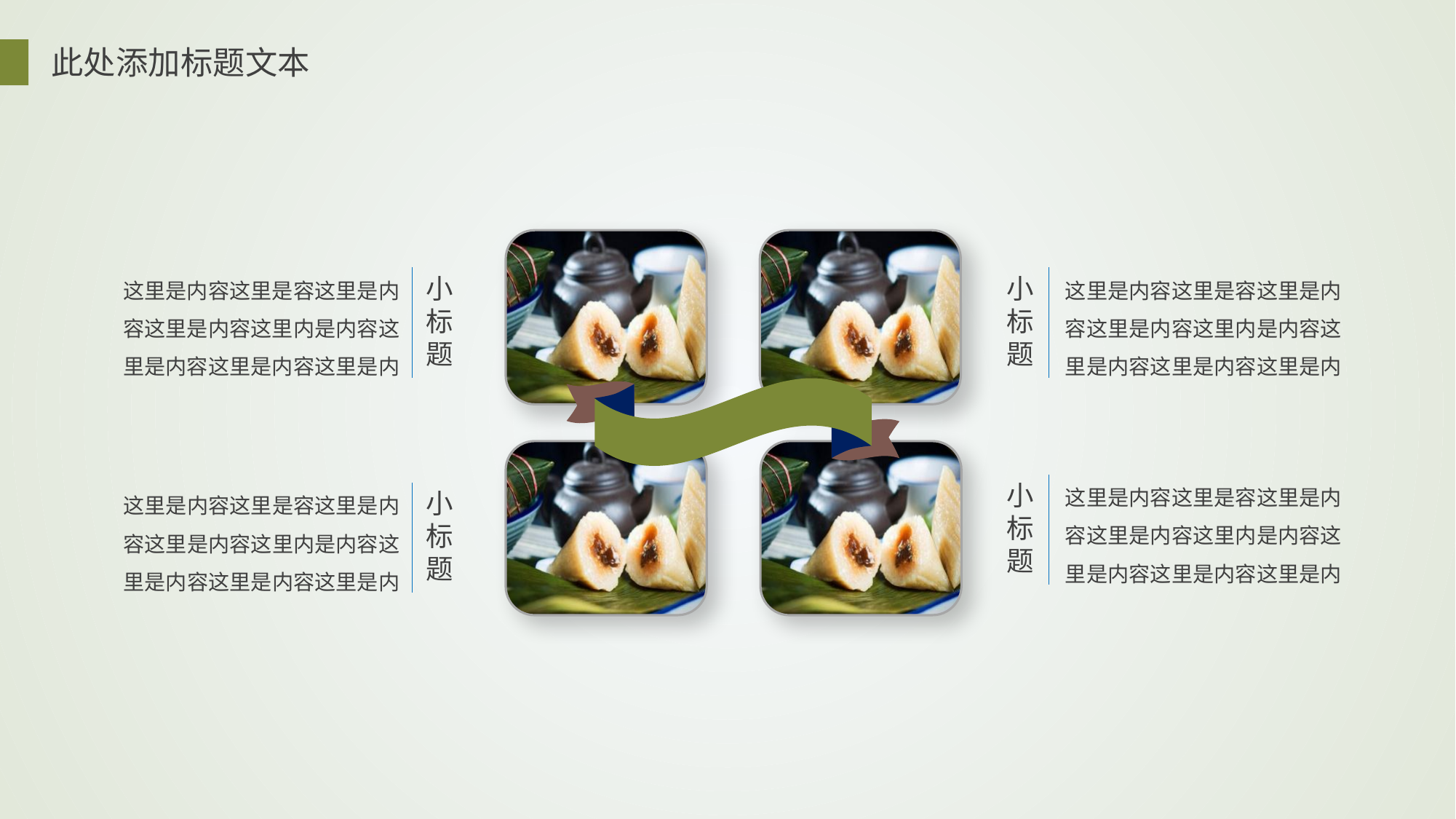

此处添加标题文本

这里是内容这里是容这里是内容这里是内容这里内是内容这里是内容这里是内容这里是内
小标题
这里是内容这里是容这里是内容这里是内容这里内是内容这里是内容这里是内容这里是内
小标题

这里是内容这里是容这里是内容这里是内容这里内是内容这里是内容这里是内容这里是内
小标题
这里是内容这里是容这里是内容这里是内容这里内是内容这里是内容这里是内容这里是内
小标题